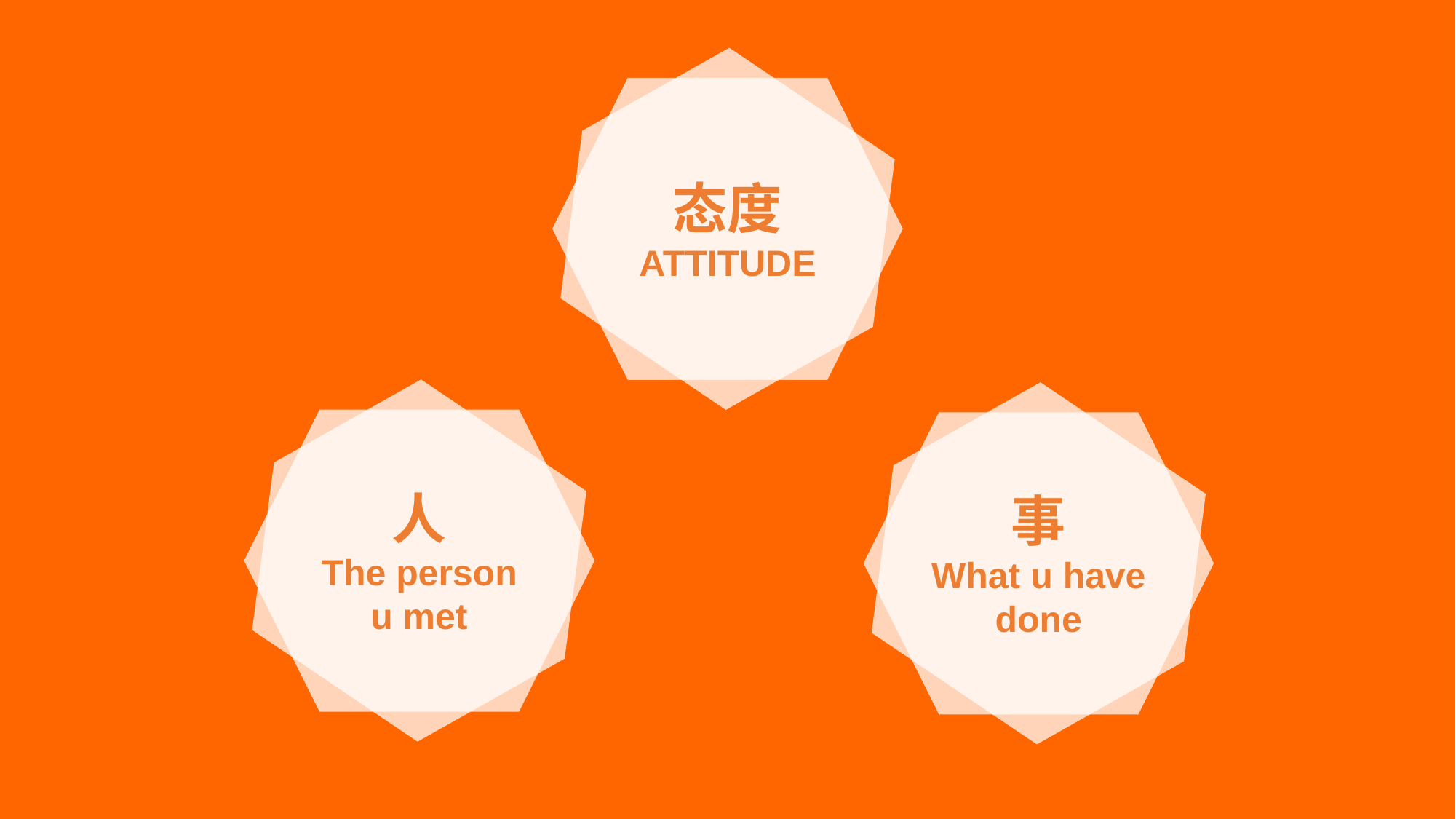

态度
ATTITUDE

人
The person u met

事
What u have done

5